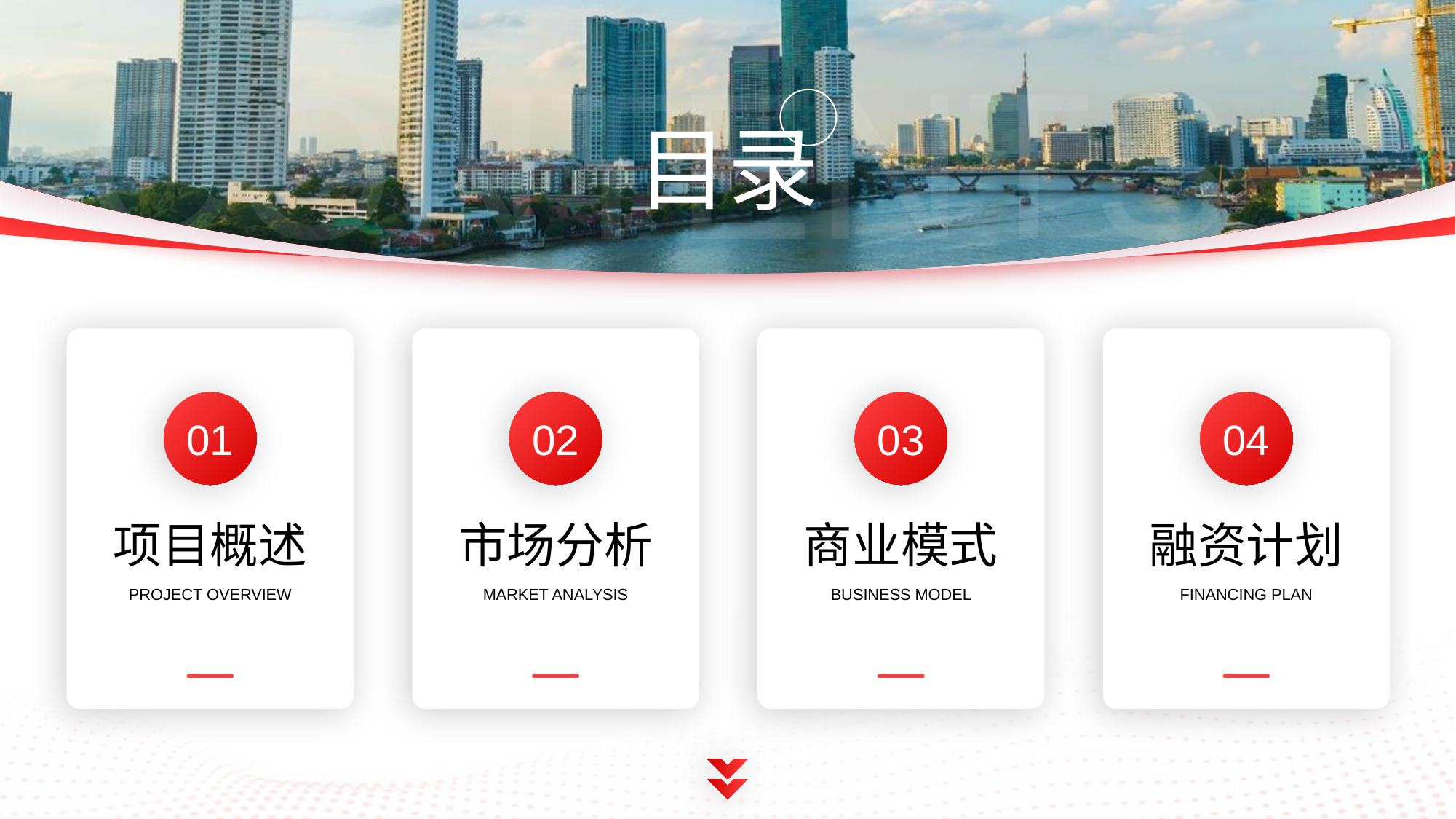

01
02
03
04
项目概述
市场分析
商业模式
融资计划
PROJECT OVERVIEW
MARKET ANALYSIS
BUSINESS MODEL
FINANCING PLAN